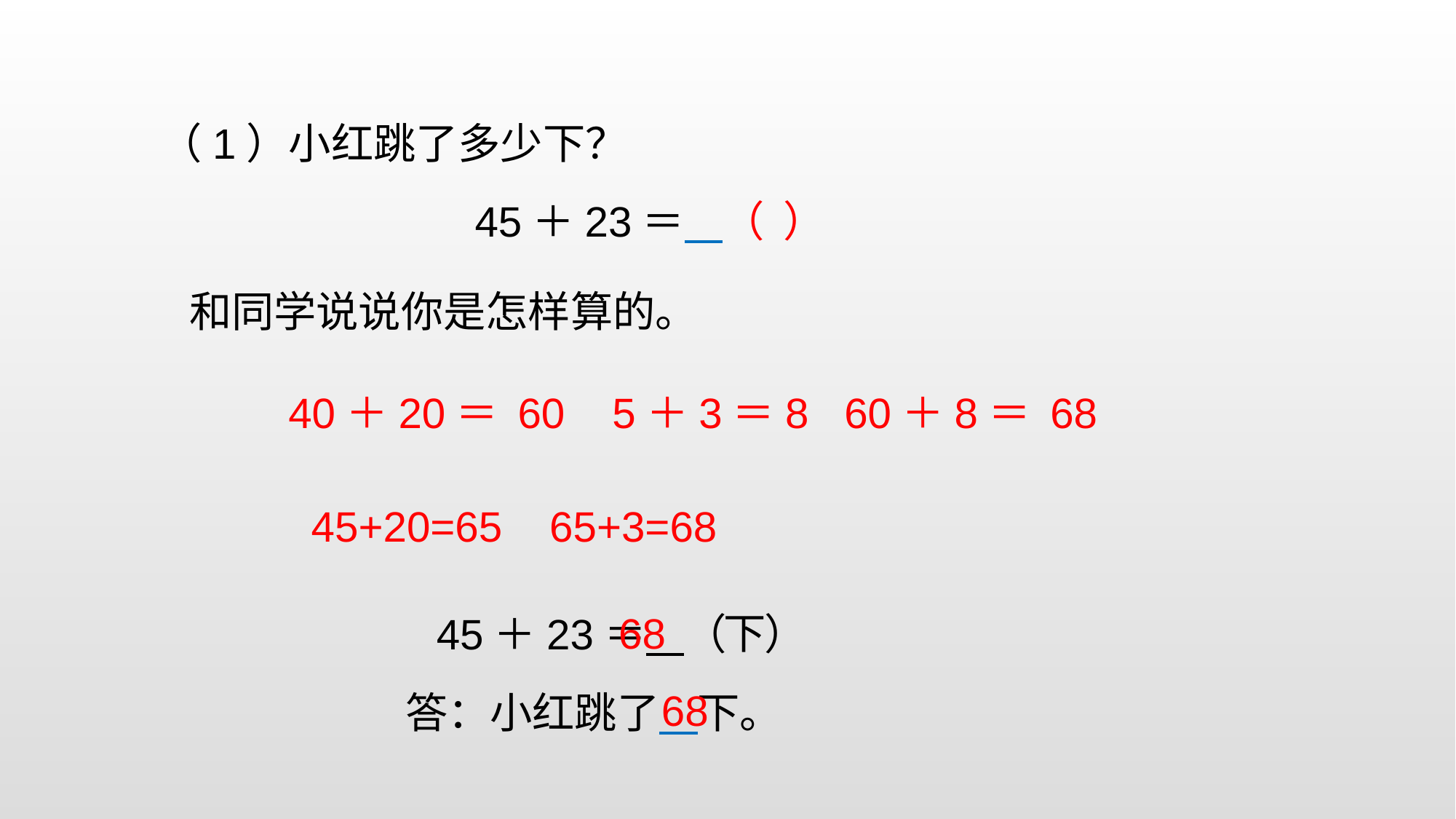

（1）小红跳了多少下？
45＋23＝    （  ）
和同学说说你是怎样算的。
40＋20＝ 60    5＋3＝8   60＋8＝ 68

45+20=65    65+3=68
68    下
45＋23＝    （    ）
68
答：小红跳了    下。